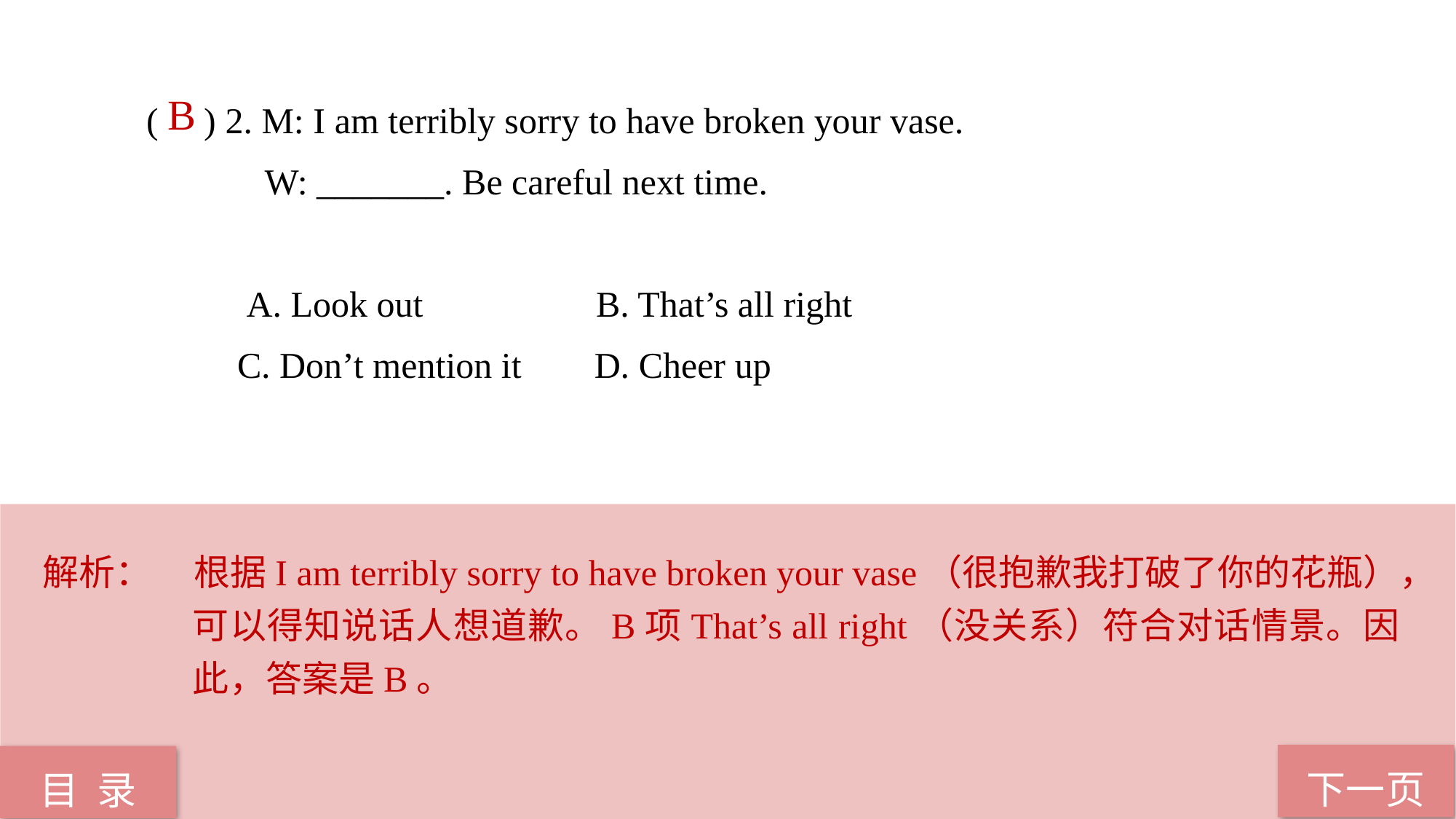

(     ) 2. M: I am terribly sorry to have broken your vase.
             W: _______. Be careful next time.

           A. Look out                   B. That’s all right
          C. Don’t mention it        D. Cheer up
 B
解析：    	根据I am terribly sorry to have broken your vase（很抱歉我打破了你的花瓶），可以得知说话人想道歉。B项That’s all right（没关系）符合对话情景。因此，答案是B。